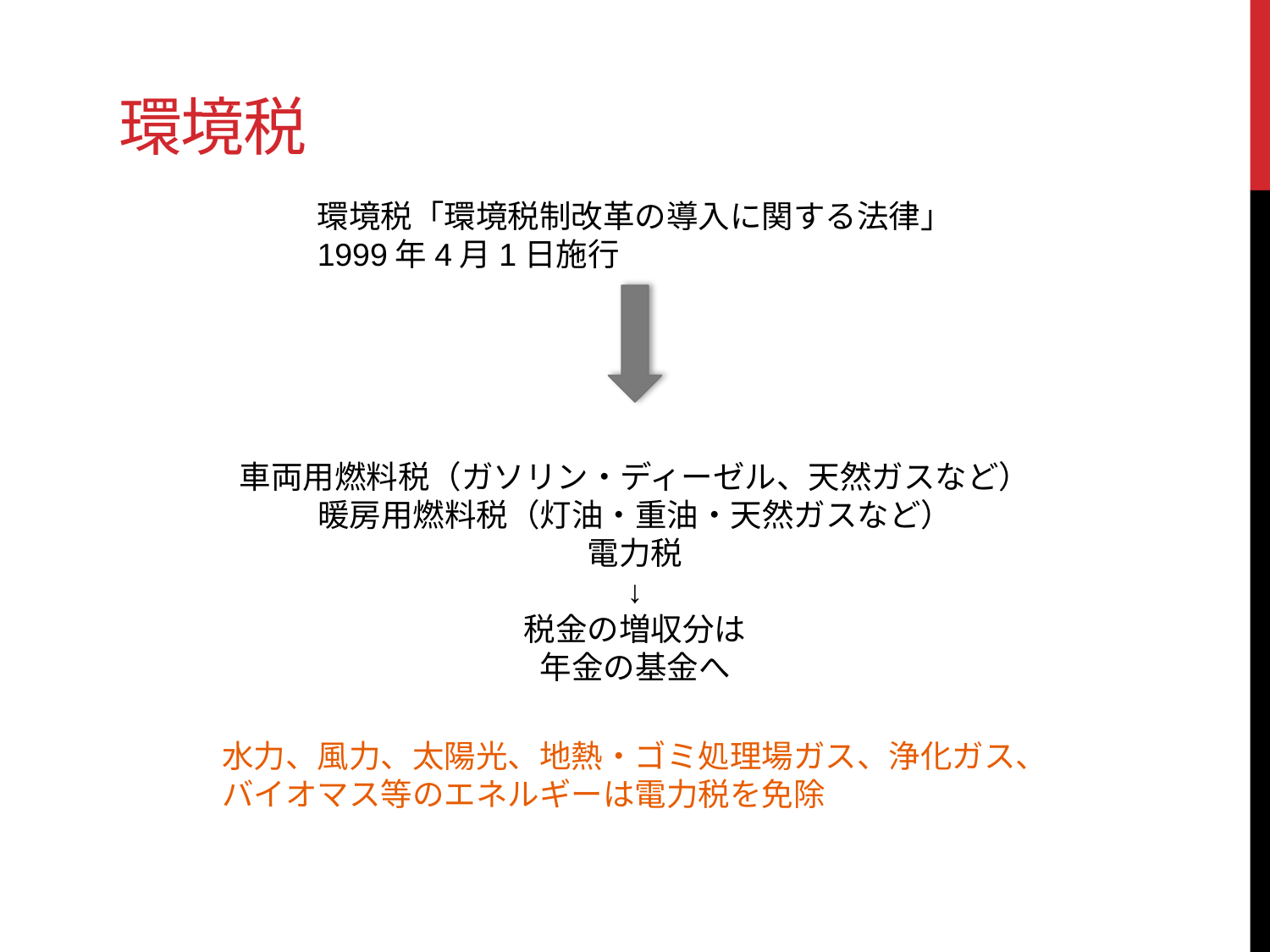

# 環境税
環境税「環境税制改革の導入に関する法律」
1999年4月1日施行

車両用燃料税（ガソリン・ディーゼル、天然ガスなど）
暖房用燃料税（灯油・重油・天然ガスなど）
電力税
↓
税金の増収分は
年金の基金へ
水力、風力、太陽光、地熱・ゴミ処理場ガス、浄化ガス、
バイオマス等のエネルギーは電力税を免除